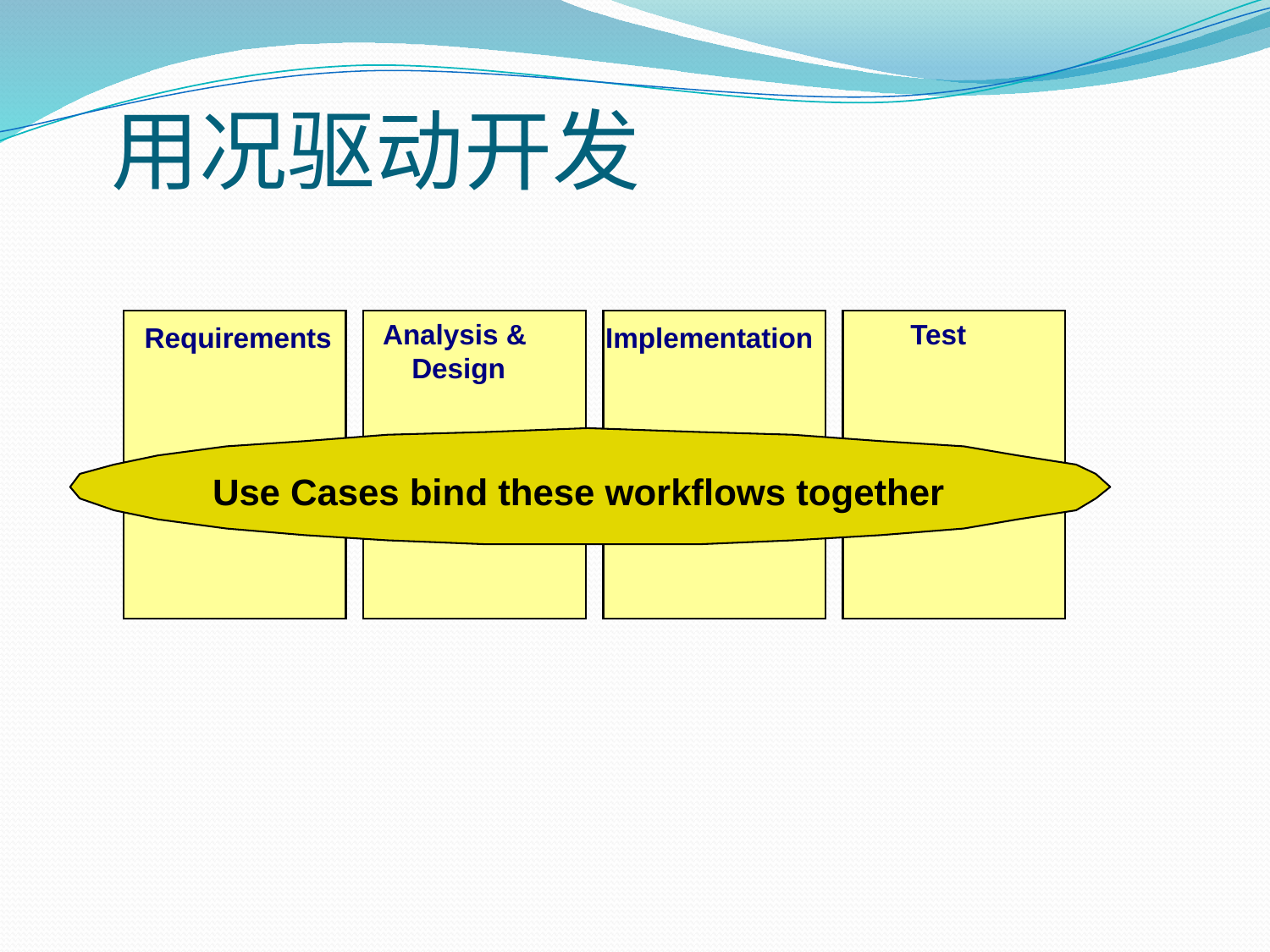

# 用况驱动开发

Analysis &
Design

Test

Requirements
Implementation

Use Cases bind these workflows together